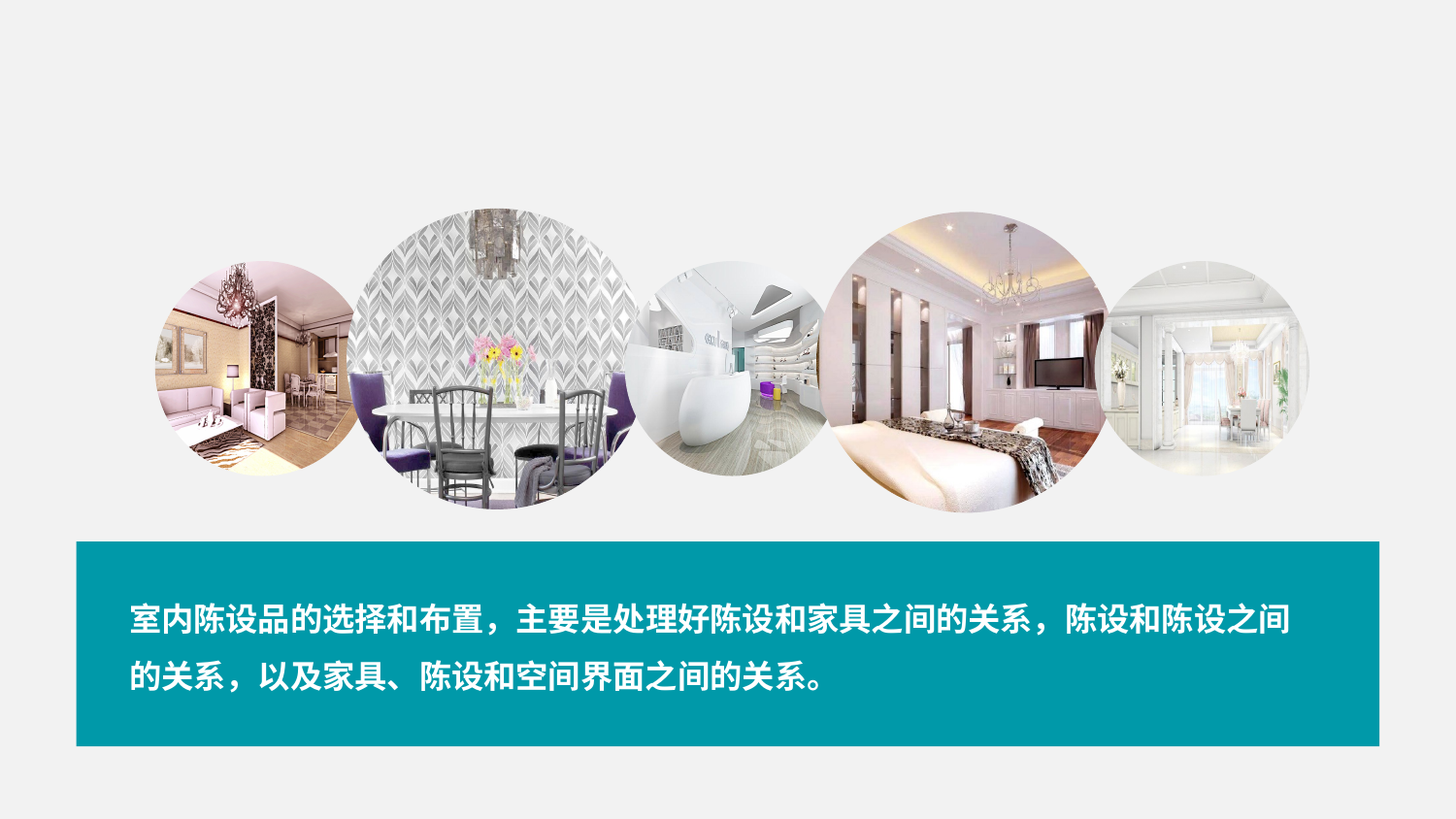

室内陈设品的选择和布置，主要是处理好陈设和家具之间的关系，陈设和陈设之间的关系，以及家具、陈设和空间界面之间的关系。